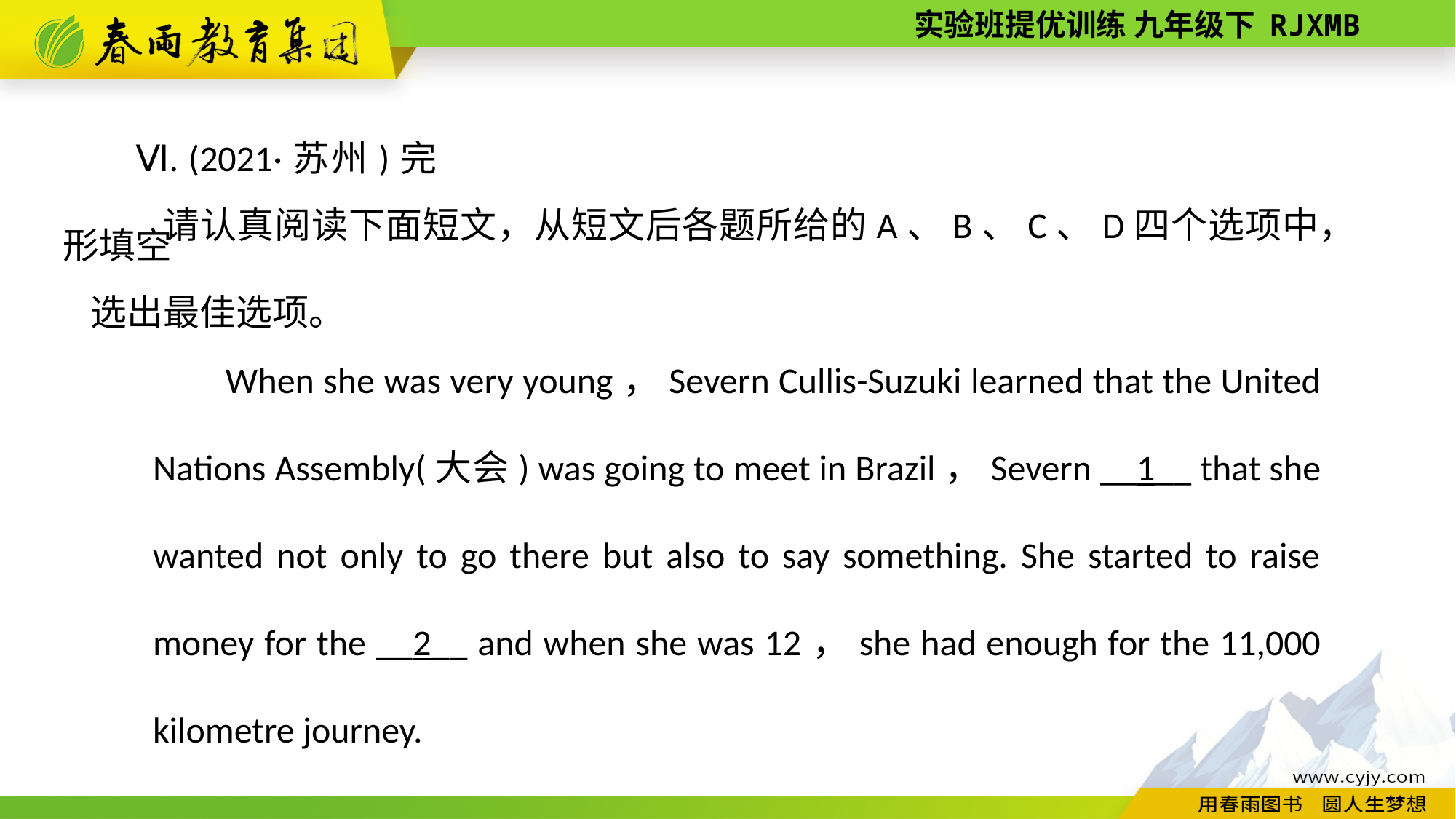

Ⅵ. (2021·苏州)完形填空
请认真阅读下面短文，从短文后各题所给的A、B、C、D四个选项中，选出最佳选项。
When she was very young，Severn Cullis­-Suzuki learned that the United Nations Assembly(大会) was going to meet in Brazil，Severn __1__ that she wanted not only to go there but also to say something. She started to raise money for the __2__ and when she was 12，she had enough for the 11,000­kilometre journey.